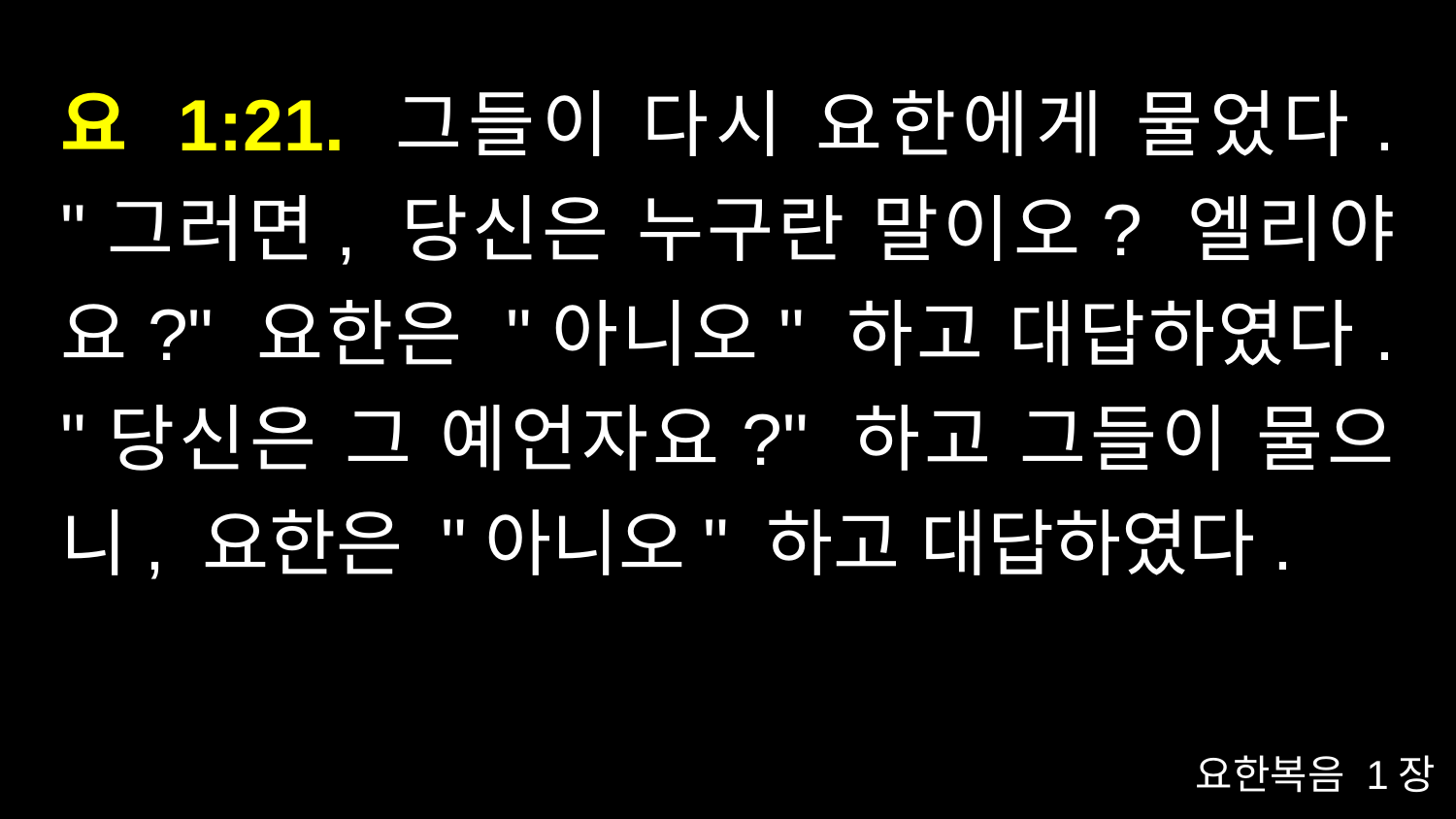

# 요 1:21. 그들이 다시 요한에게 물었다. "그러면, 당신은 누구란 말이오? 엘리야요?" 요한은 "아니오" 하고 대답하였다. "당신은 그 예언자요?" 하고 그들이 물으니, 요한은 "아니오" 하고 대답하였다.
요한복음 1장